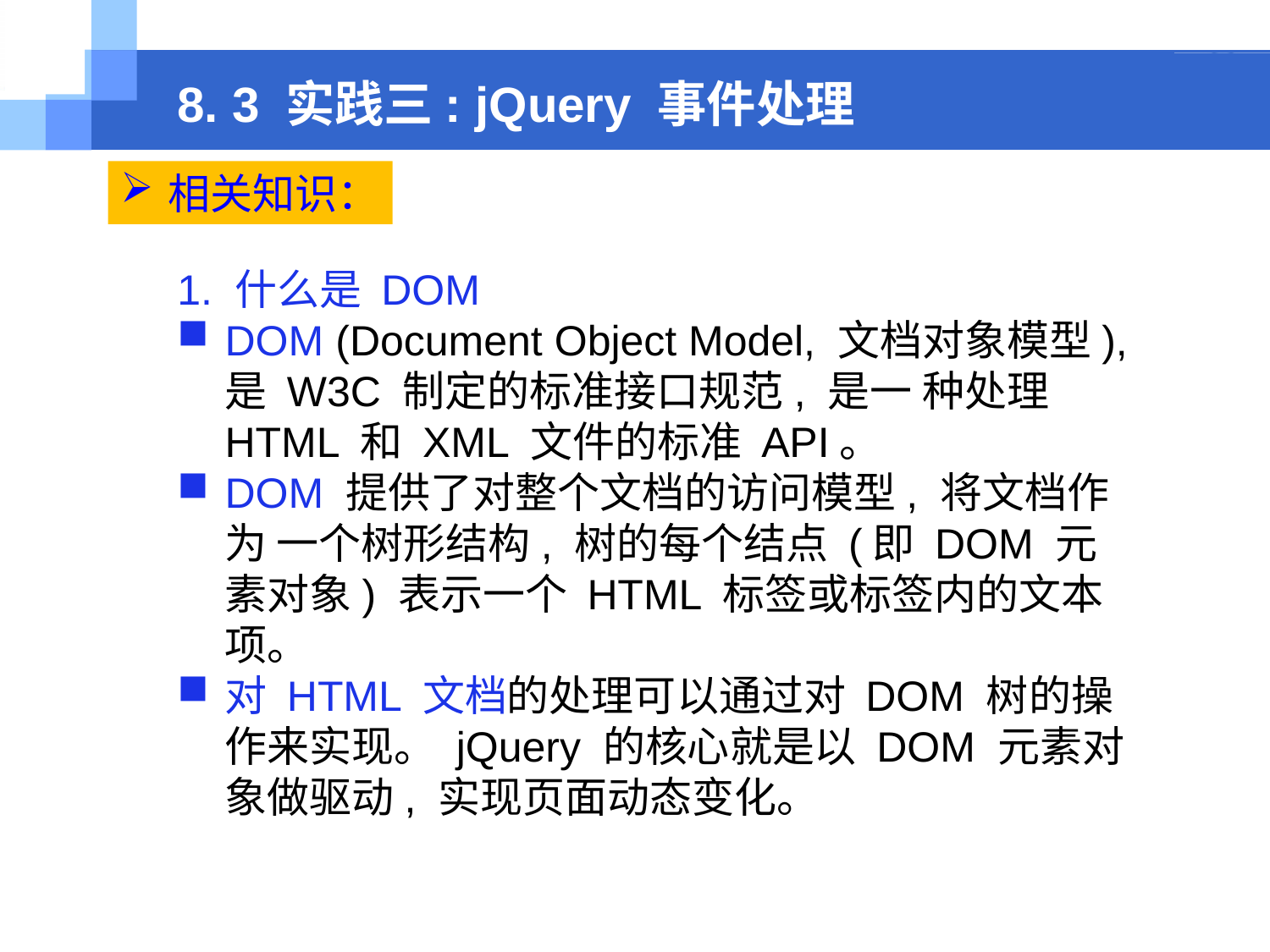

8. 3 实践三: jQuery 事件处理
相关知识：
1. 什么是 DOM
DOM (Document Object Model, 文档对象模型), 是 W3C 制定的标准接口规范, 是一 种处理 HTML 和 XML 文件的标准 API。
DOM 提供了对整个文档的访问模型, 将文档作为 一个树形结构, 树的每个结点 (即 DOM 元素对象) 表示一个 HTML 标签或标签内的文本项。
对 HTML 文档的处理可以通过对 DOM 树的操作来实现。 jQuery 的核心就是以 DOM 元素对象做驱动, 实现页面动态变化。